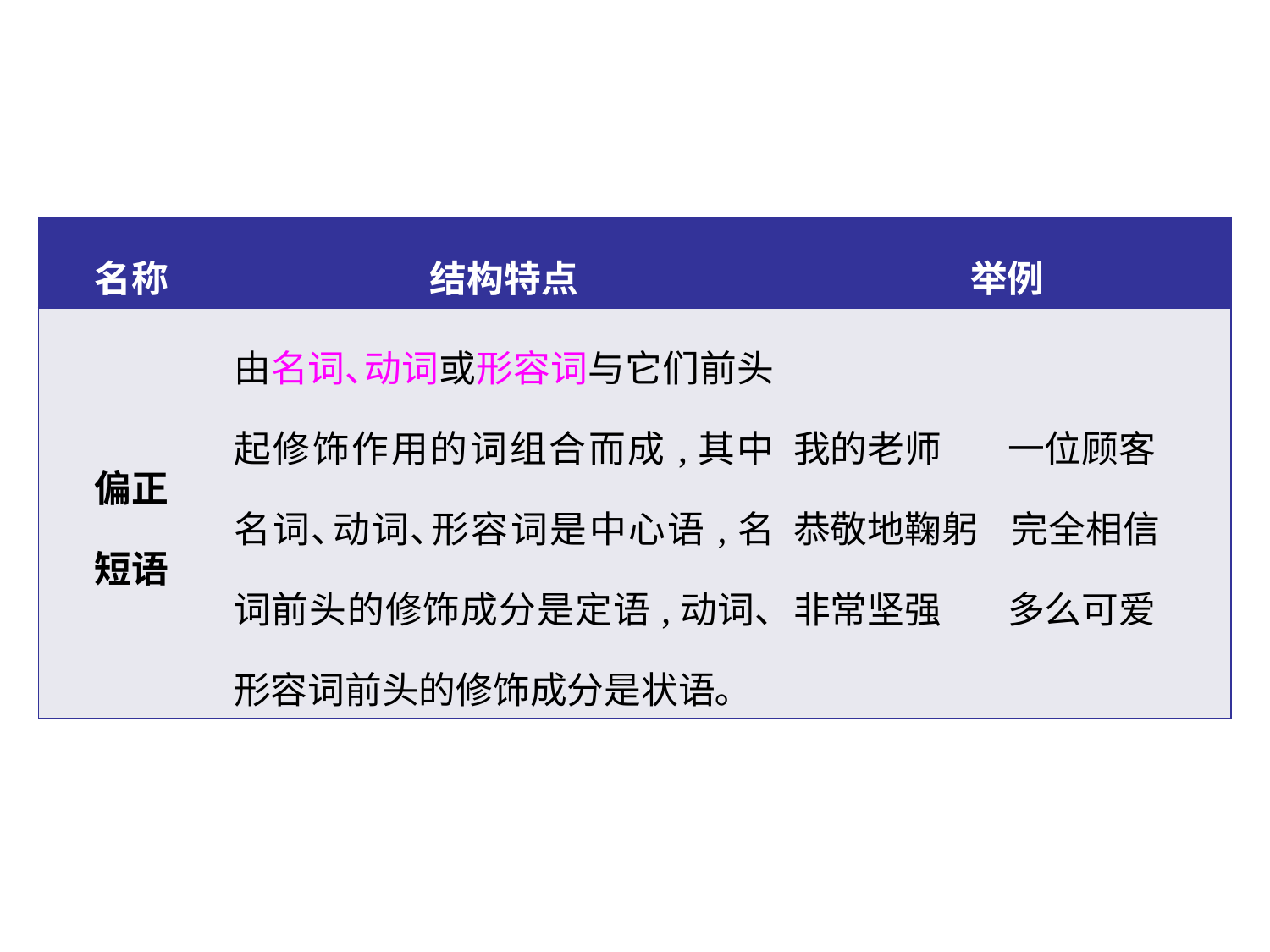

| 名称 | 结构特点 | 举例 |
| --- | --- | --- |
| 偏正 短语 | 由名词､动词或形容词与它们前头起修饰作用的词组合而成,其中名词､动词､形容词是中心语,名词前头的修饰成分是定语,动词､形容词前头的修饰成分是状语｡ | 我的老师 一位顾客 恭敬地鞠躬 完全相信 非常坚强 多么可爱 |